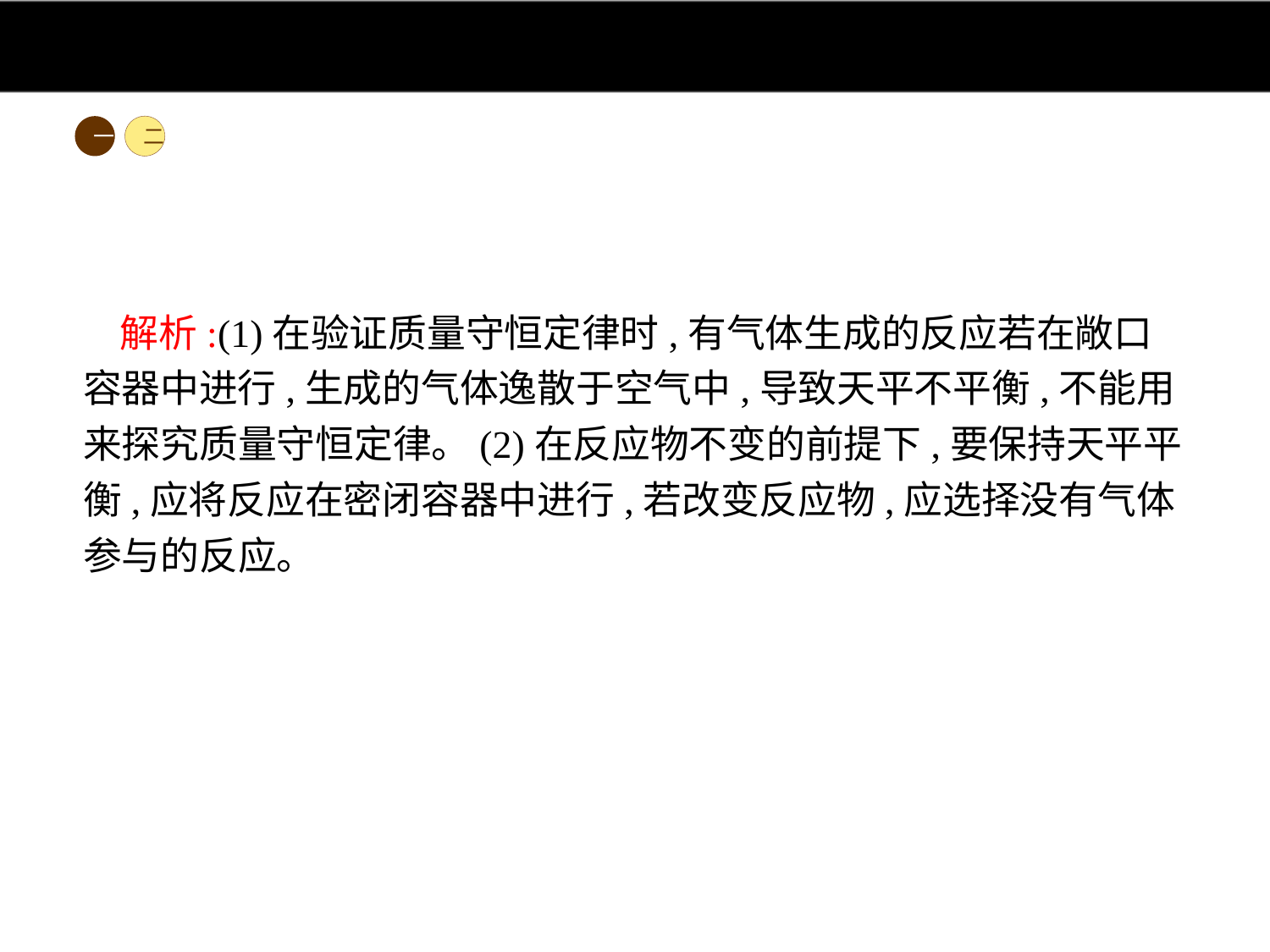

一
二
解析:(1)在验证质量守恒定律时,有气体生成的反应若在敞口容器中进行,生成的气体逸散于空气中,导致天平不平衡,不能用来探究质量守恒定律。(2)在反应物不变的前提下,要保持天平平衡,应将反应在密闭容器中进行,若改变反应物,应选择没有气体参与的反应。
答案:(1)不能　二氧化碳气体逸散于空气中
(2)反应在密闭容器中进行　铁钉与硫酸铜溶液